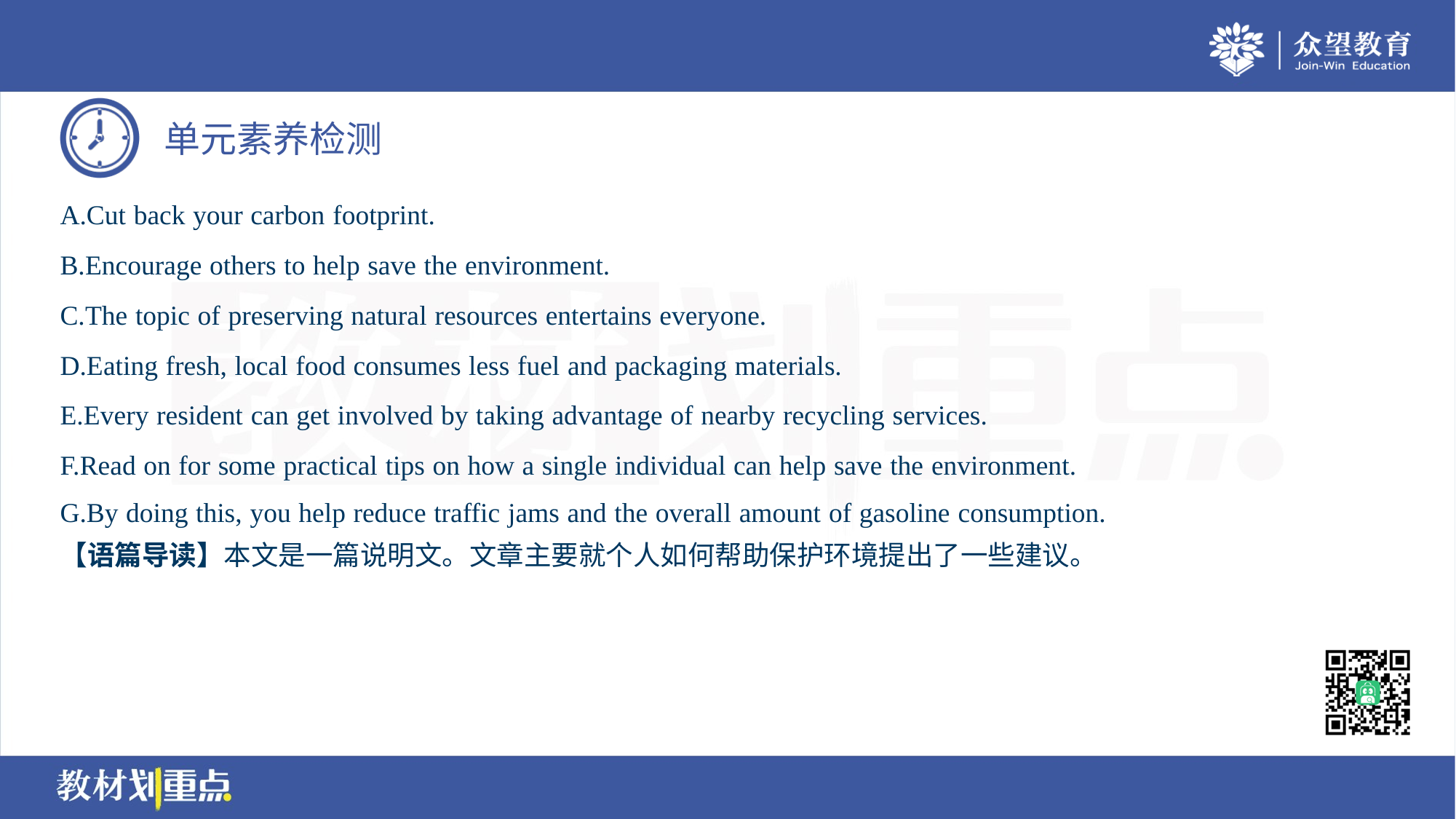

A.Cut back your carbon footprint.
B.Encourage others to help save the environment.
C.The topic of preserving natural resources entertains everyone.
D.Eating fresh, local food consumes less fuel and packaging materials.
E.Every resident can get involved by taking advantage of nearby recycling services.
F.Read on for some practical tips on how a single individual can help save the environment.
G.By doing this, you help reduce traffic jams and the overall amount of gasoline consumption.
【语篇导读】本文是一篇说明文。文章主要就个人如何帮助保护环境提出了一些建议。